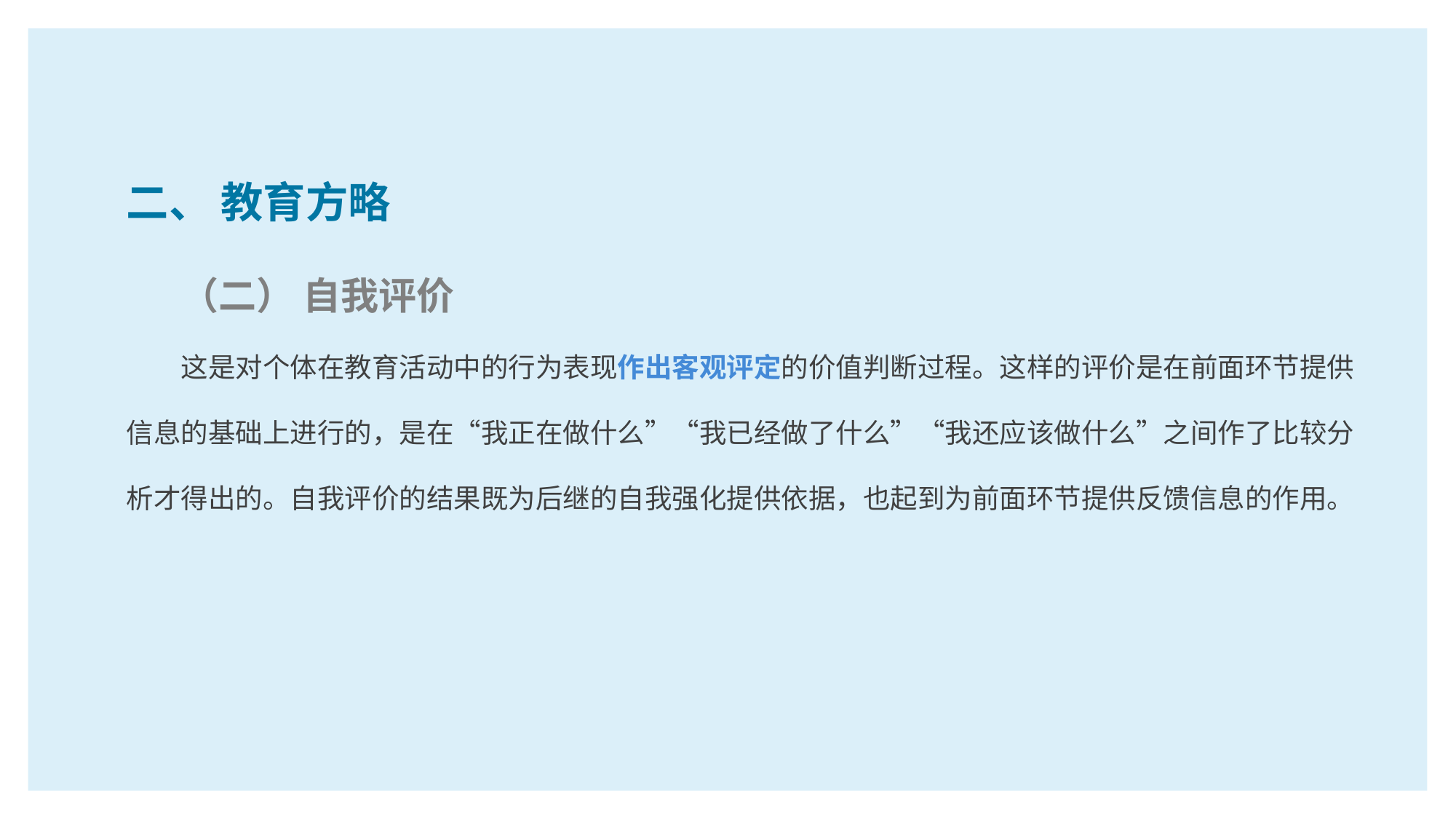

二、 教育方略
（二） 自我评价
这是对个体在教育活动中的行为表现作出客观评定的价值判断过程。这样的评价是在前面环节提供信息的基础上进行的，是在“我正在做什么”“我已经做了什么”“我还应该做什么”之间作了比较分析才得出的。自我评价的结果既为后继的自我强化提供依据，也起到为前面环节提供反馈信息的作用。